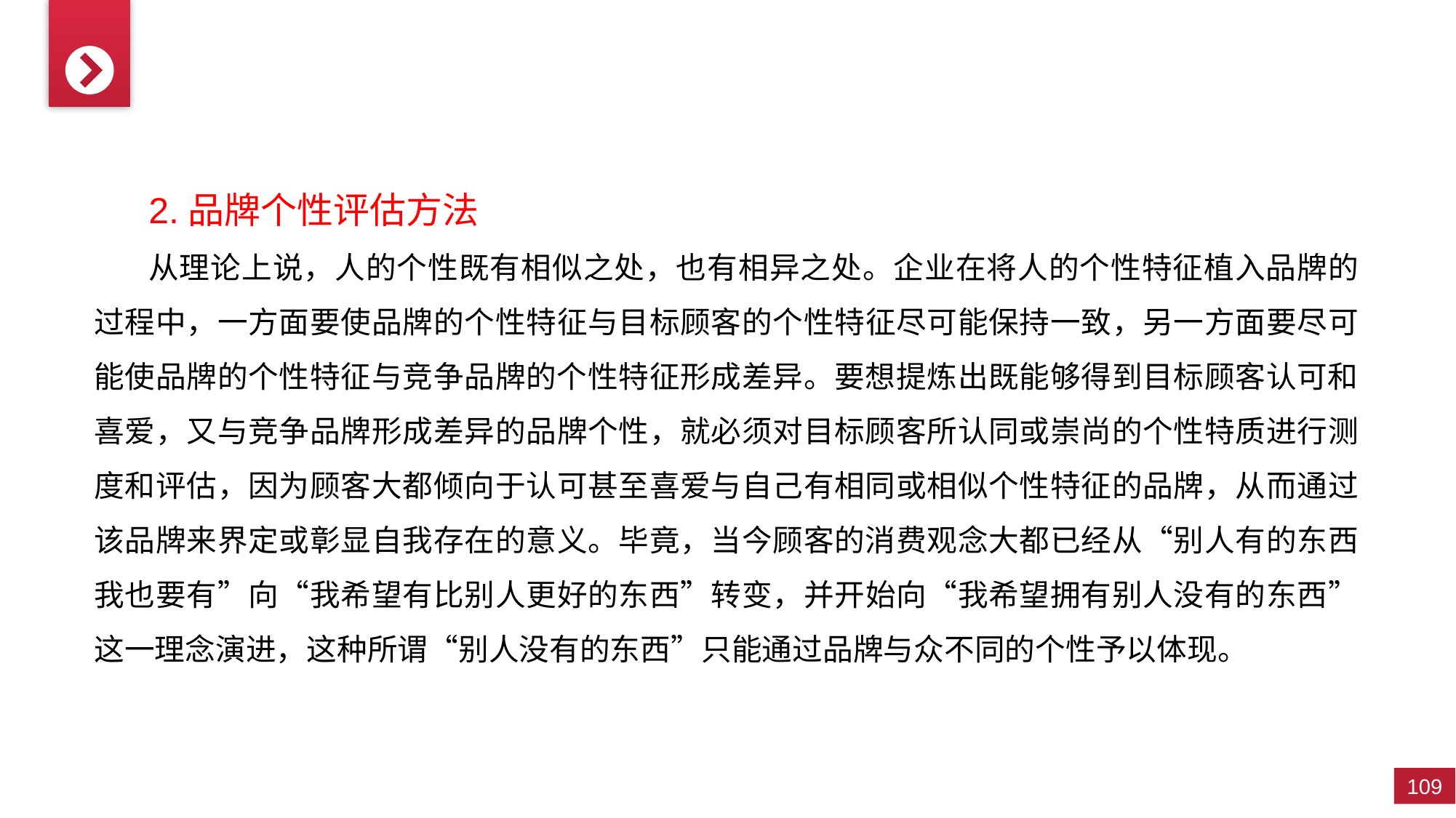

2.品牌个性评估方法
从理论上说，人的个性既有相似之处，也有相异之处。企业在将人的个性特征植入品牌的过程中，一方面要使品牌的个性特征与目标顾客的个性特征尽可能保持一致，另一方面要尽可能使品牌的个性特征与竞争品牌的个性特征形成差异。要想提炼出既能够得到目标顾客认可和喜爱，又与竞争品牌形成差异的品牌个性，就必须对目标顾客所认同或崇尚的个性特质进行测度和评估，因为顾客大都倾向于认可甚至喜爱与自己有相同或相似个性特征的品牌，从而通过该品牌来界定或彰显自我存在的意义。毕竟，当今顾客的消费观念大都已经从“别人有的东西我也要有”向“我希望有比别人更好的东西”转变，并开始向“我希望拥有别人没有的东西”这一理念演进，这种所谓“别人没有的东西”只能通过品牌与众不同的个性予以体现。